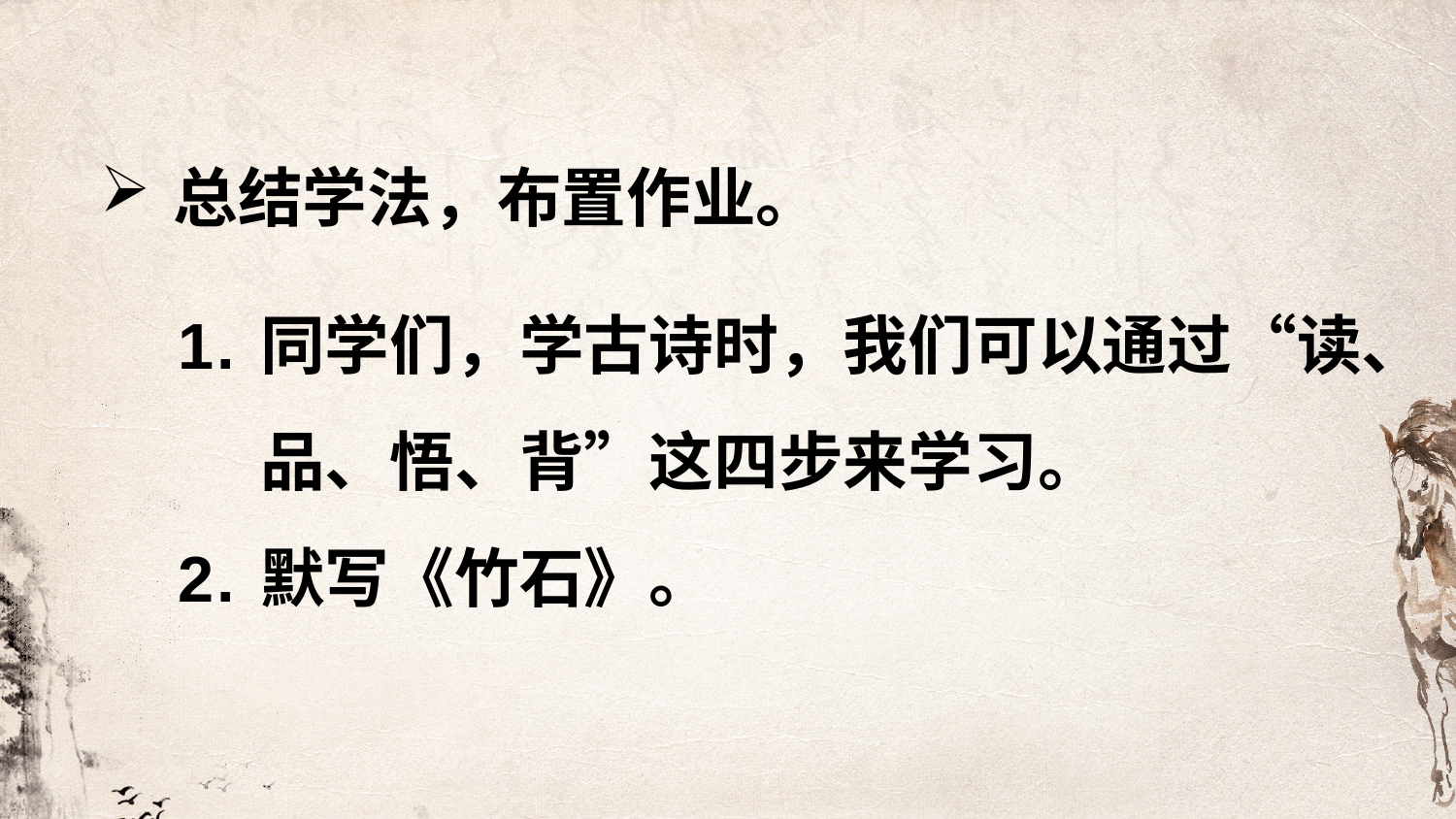

总结学法，布置作业。
同学们，学古诗时，我们可以通过“读、品、悟、背”这四步来学习。
默写《竹石》。